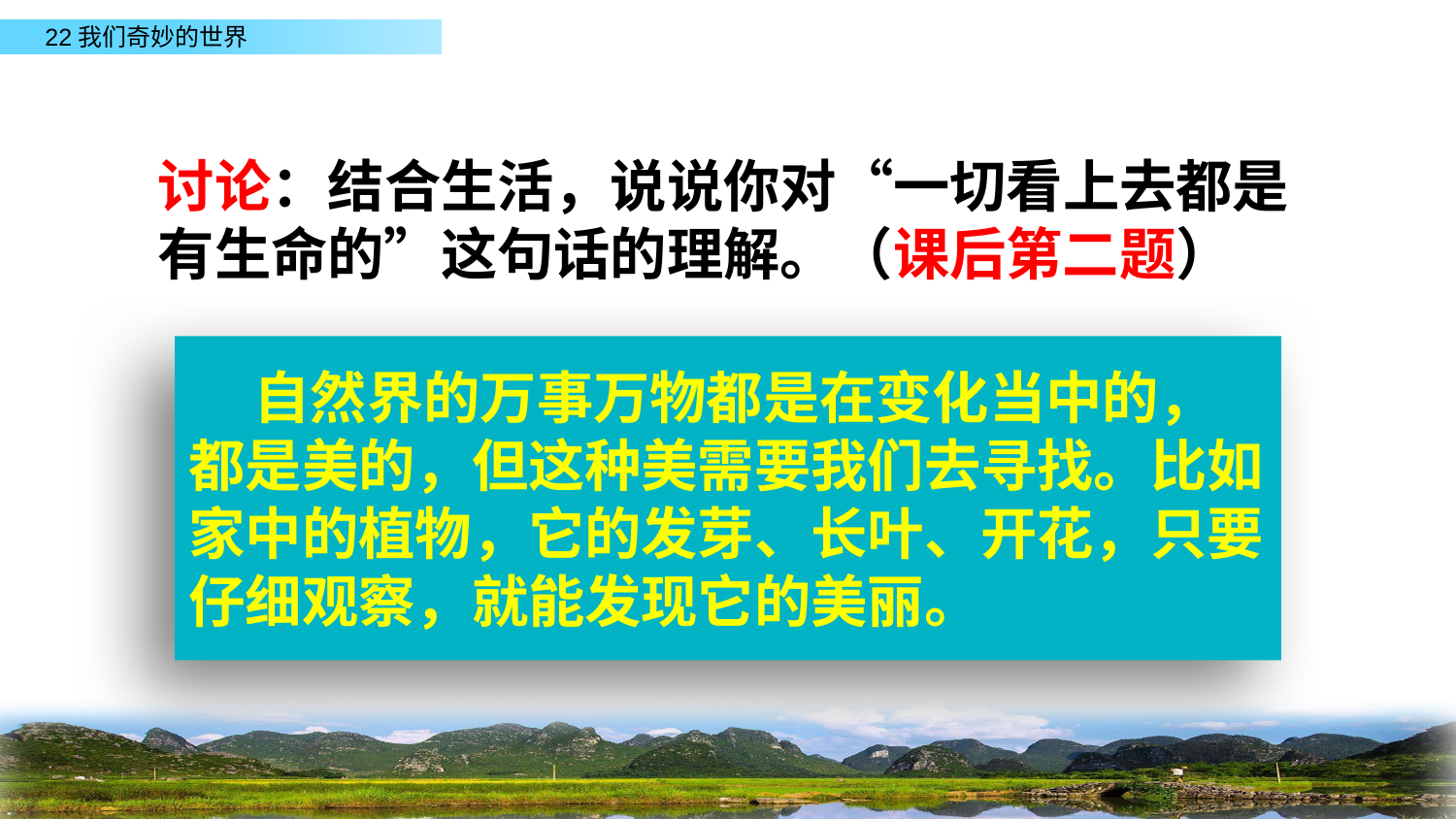

讨论：结合生活，说说你对“一切看上去都是有生命的”这句话的理解。（课后第二题）

    自然界的万事万物都是在变化当中的，都是美的，但这种美需要我们去寻找。比如家中的植物，它的发芽、长叶、开花，只要仔细观察，就能发现它的美丽。